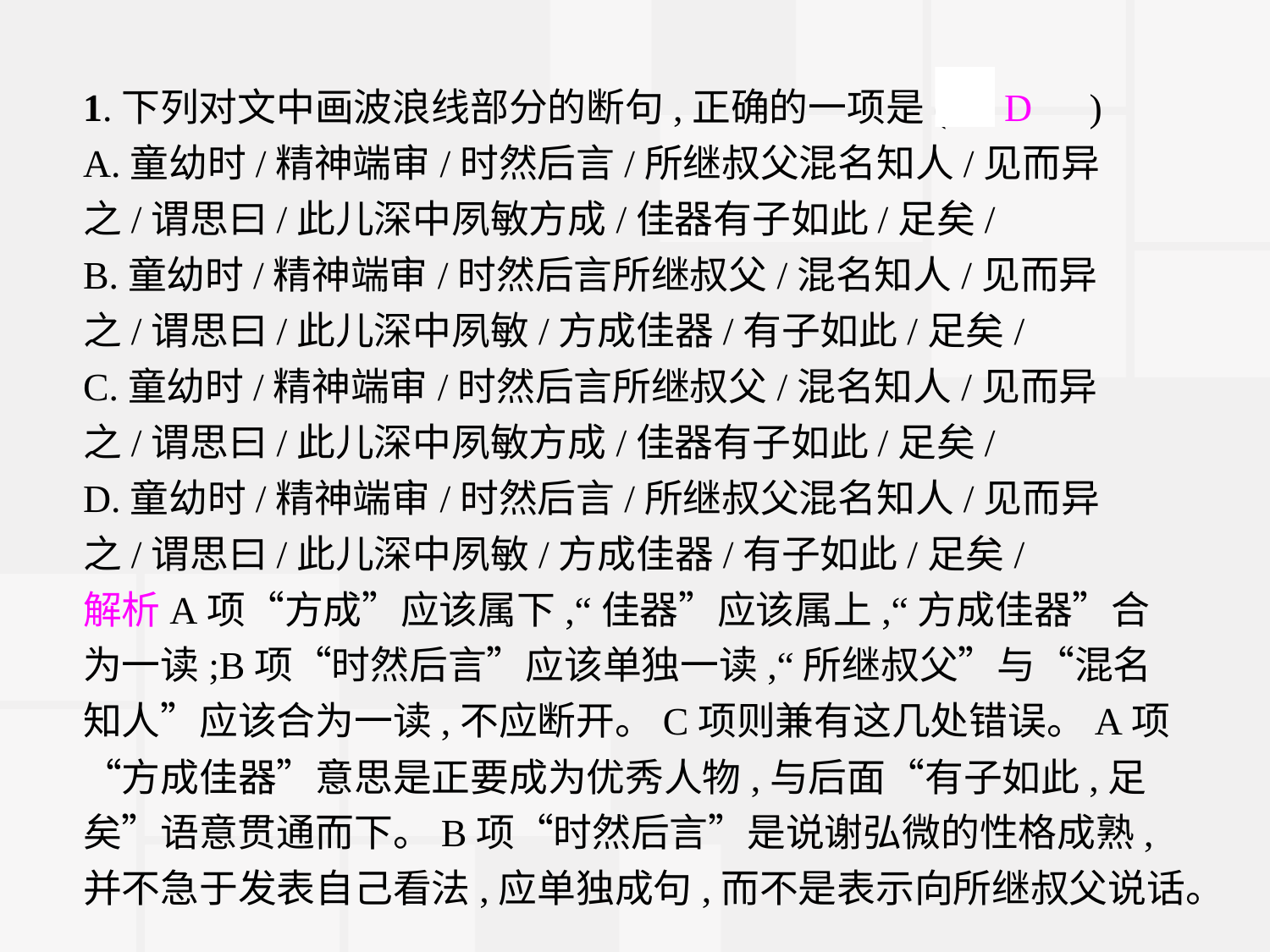

1.下列对文中画波浪线部分的断句,正确的一项是(　D　)
A.童幼时/精神端审/时然后言/所继叔父混名知人/见而异之/谓思曰/此儿深中夙敏方成/佳器有子如此/足矣/
B.童幼时/精神端审/时然后言所继叔父/混名知人/见而异之/谓思曰/此儿深中夙敏/方成佳器/有子如此/足矣/
C.童幼时/精神端审/时然后言所继叔父/混名知人/见而异之/谓思曰/此儿深中夙敏方成/佳器有子如此/足矣/
D.童幼时/精神端审/时然后言/所继叔父混名知人/见而异之/谓思曰/此儿深中夙敏/方成佳器/有子如此/足矣/
解析A项“方成”应该属下,“佳器”应该属上,“方成佳器”合为一读;B项“时然后言”应该单独一读,“所继叔父”与“混名知人”应该合为一读,不应断开。C项则兼有这几处错误。A项“方成佳器”意思是正要成为优秀人物,与后面“有子如此,足矣”语意贯通而下。B项“时然后言”是说谢弘微的性格成熟,并不急于发表自己看法,应单独成句,而不是表示向所继叔父说话。